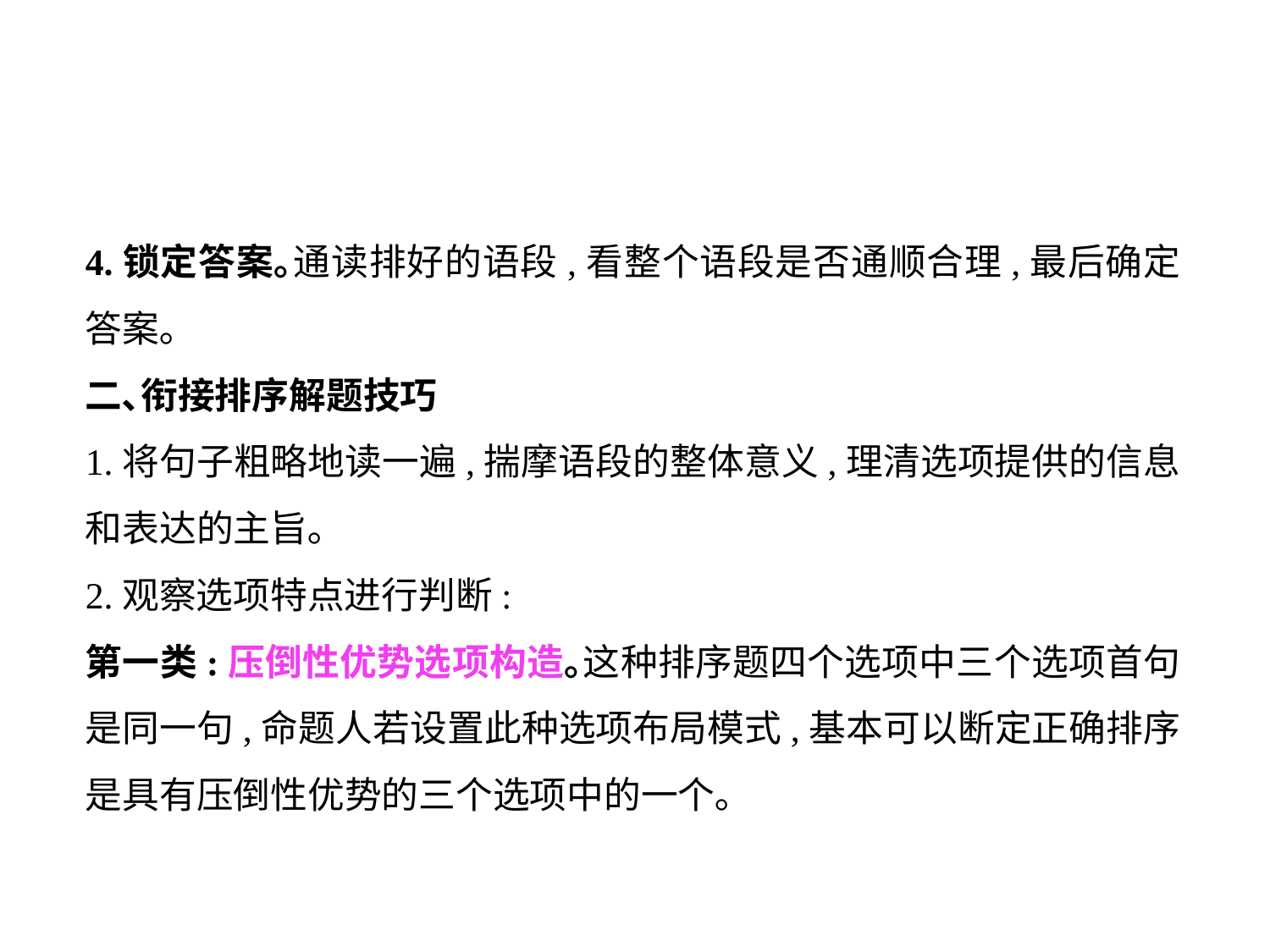

4.锁定答案｡通读排好的语段,看整个语段是否通顺合理,最后确定答案｡
二､衔接排序解题技巧
1.将句子粗略地读一遍,揣摩语段的整体意义,理清选项提供的信息和表达的主旨｡
2.观察选项特点进行判断:
第一类:压倒性优势选项构造｡这种排序题四个选项中三个选项首句是同一句,命题人若设置此种选项布局模式,基本可以断定正确排序是具有压倒性优势的三个选项中的一个｡